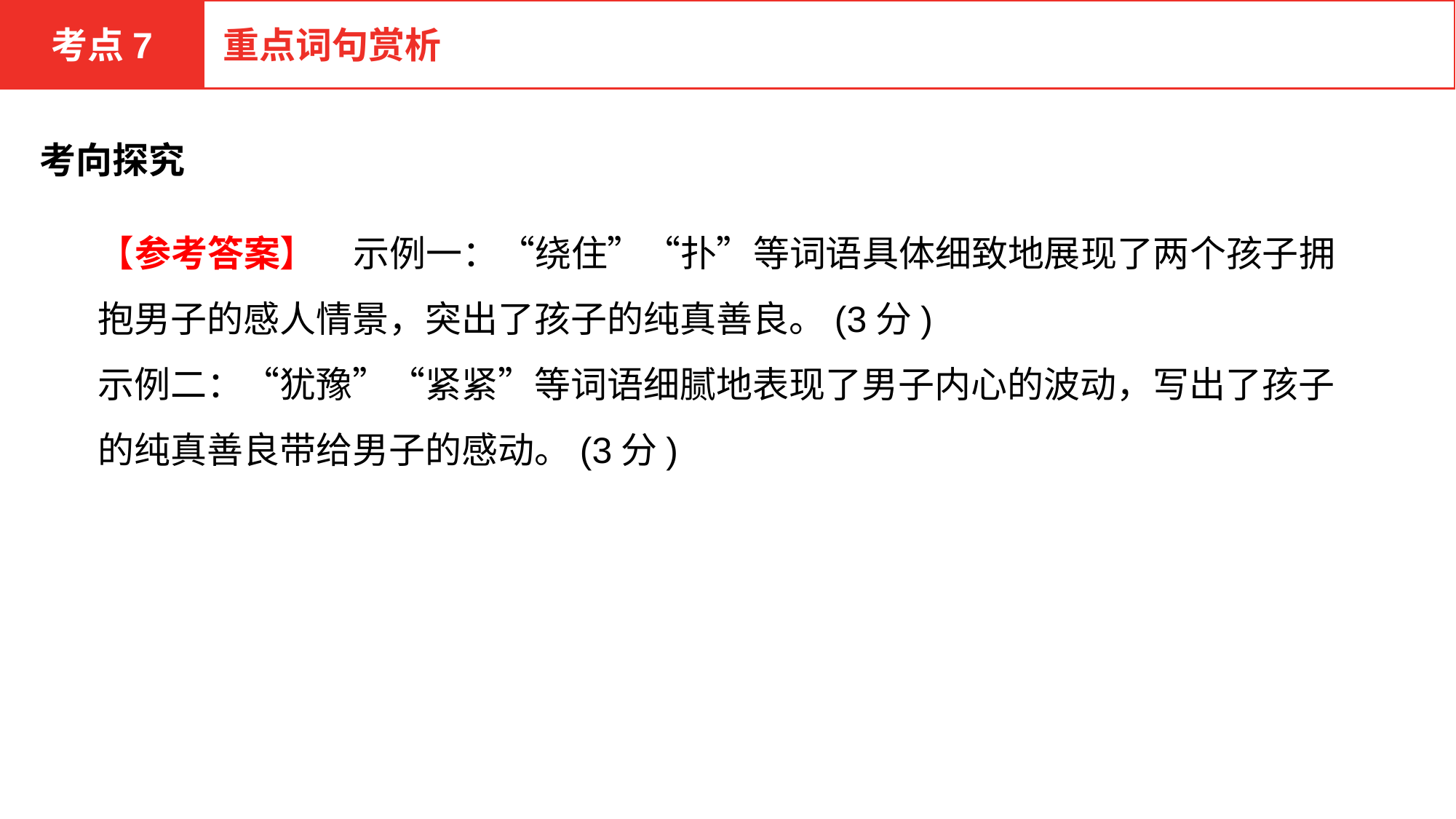

考点7
重点词句赏析
考向探究

【参考答案】　示例一：“绕住”“扑”等词语具体细致地展现了两个孩子拥抱男子的感人情景，突出了孩子的纯真善良。(3分)
示例二：“犹豫”“紧紧”等词语细腻地表现了男子内心的波动，写出了孩子的纯真善良带给男子的感动。(3分)